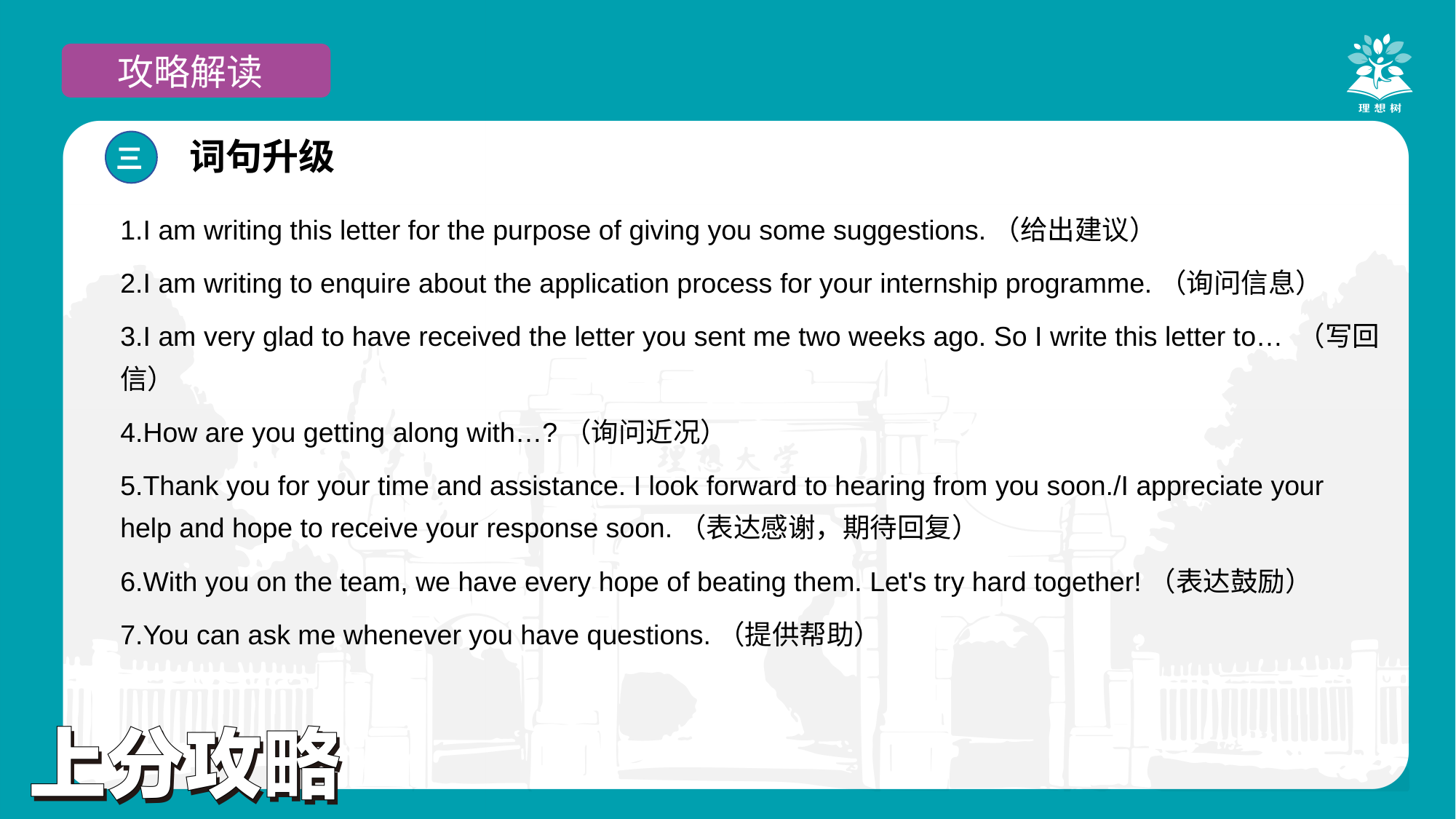

攻略解读
词句升级

三
1.I am writing this letter for the purpose of giving you some suggestions.（给出建议）
2.I am writing to enquire about the application process for your internship programme.（询问信息）
3.I am very glad to have received the letter you sent me two weeks ago. So I write this letter to… （写回信）
4.How are you getting along with…?（询问近况）
5.Thank you for your time and assistance. I look forward to hearing from you soon./I appreciate your help and hope to receive your response soon.（表达感谢，期待回复）
6.With you on the team, we have every hope of beating them. Let's try hard together!（表达鼓励）
7.You can ask me whenever you have questions.（提供帮助）